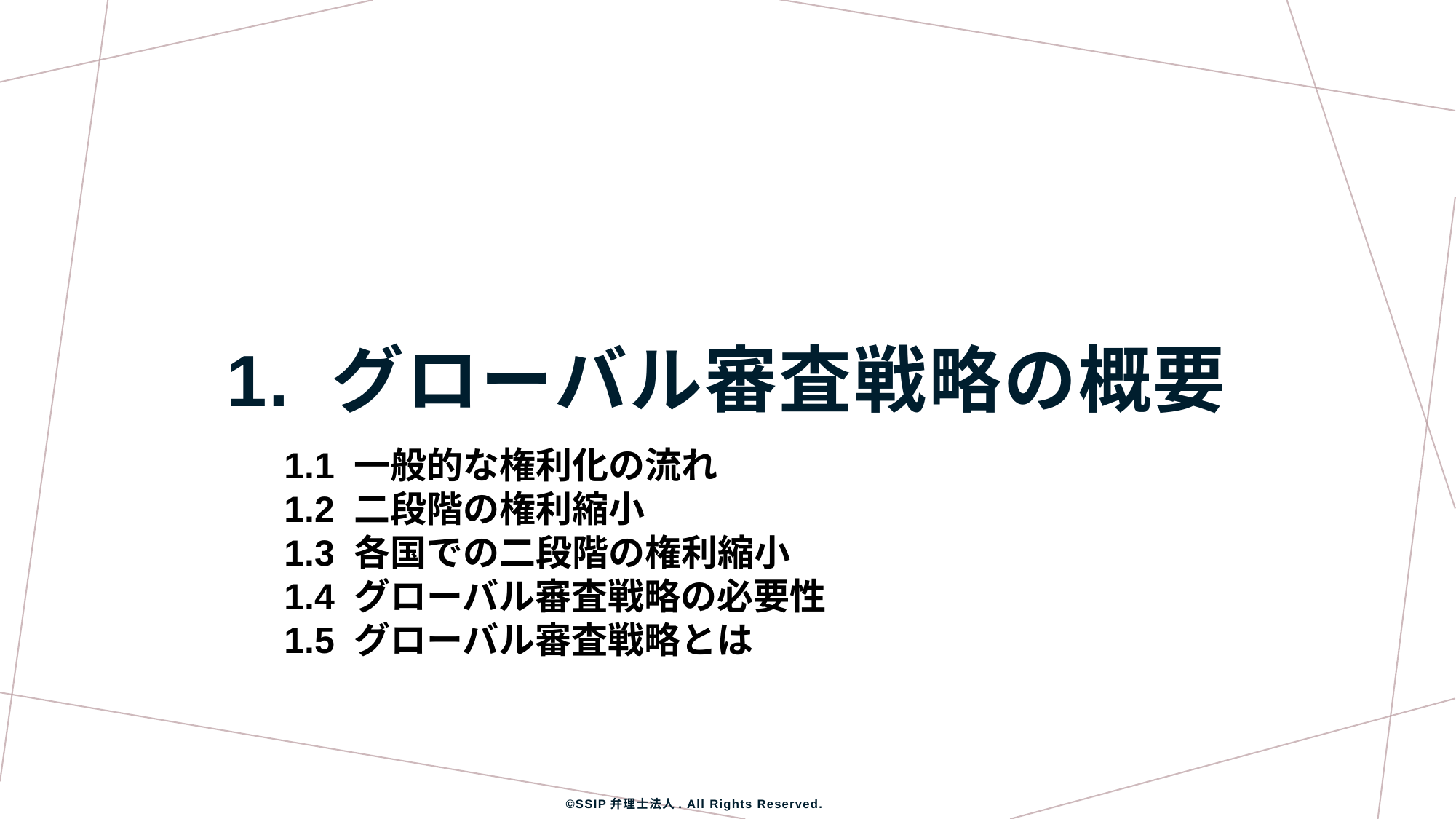

# 1. グローバル審査戦略の概要
1.1 一般的な権利化の流れ
1.2 二段階の権利縮小
1.3 各国での二段階の権利縮小
1.4 グローバル審査戦略の必要性
1.5 グローバル審査戦略とは
©SSIP弁理士法人. All Rights Reserved.